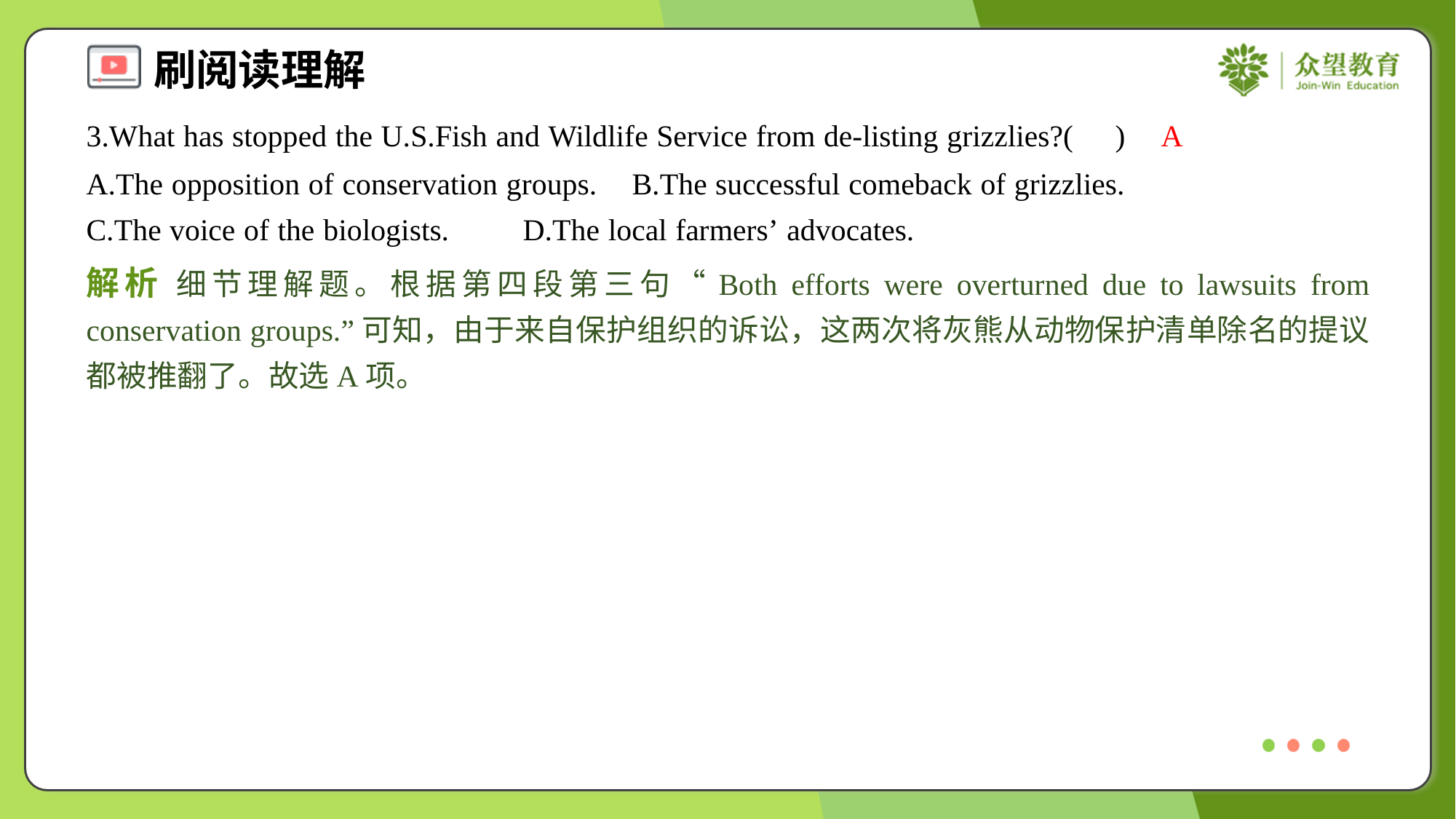

3.What has stopped the U.S.Fish and Wildlife Service from de-listing grizzlies?(     )
A
A.The opposition of conservation groups.	B.The successful comeback of grizzlies.
C.The voice of the biologists.	D.The local farmers’ advocates.
解析 细节理解题。根据第四段第三句“Both efforts were overturned due to lawsuits from conservation groups.”可知，由于来自保护组织的诉讼，这两次将灰熊从动物保护清单除名的提议都被推翻了。故选A项。